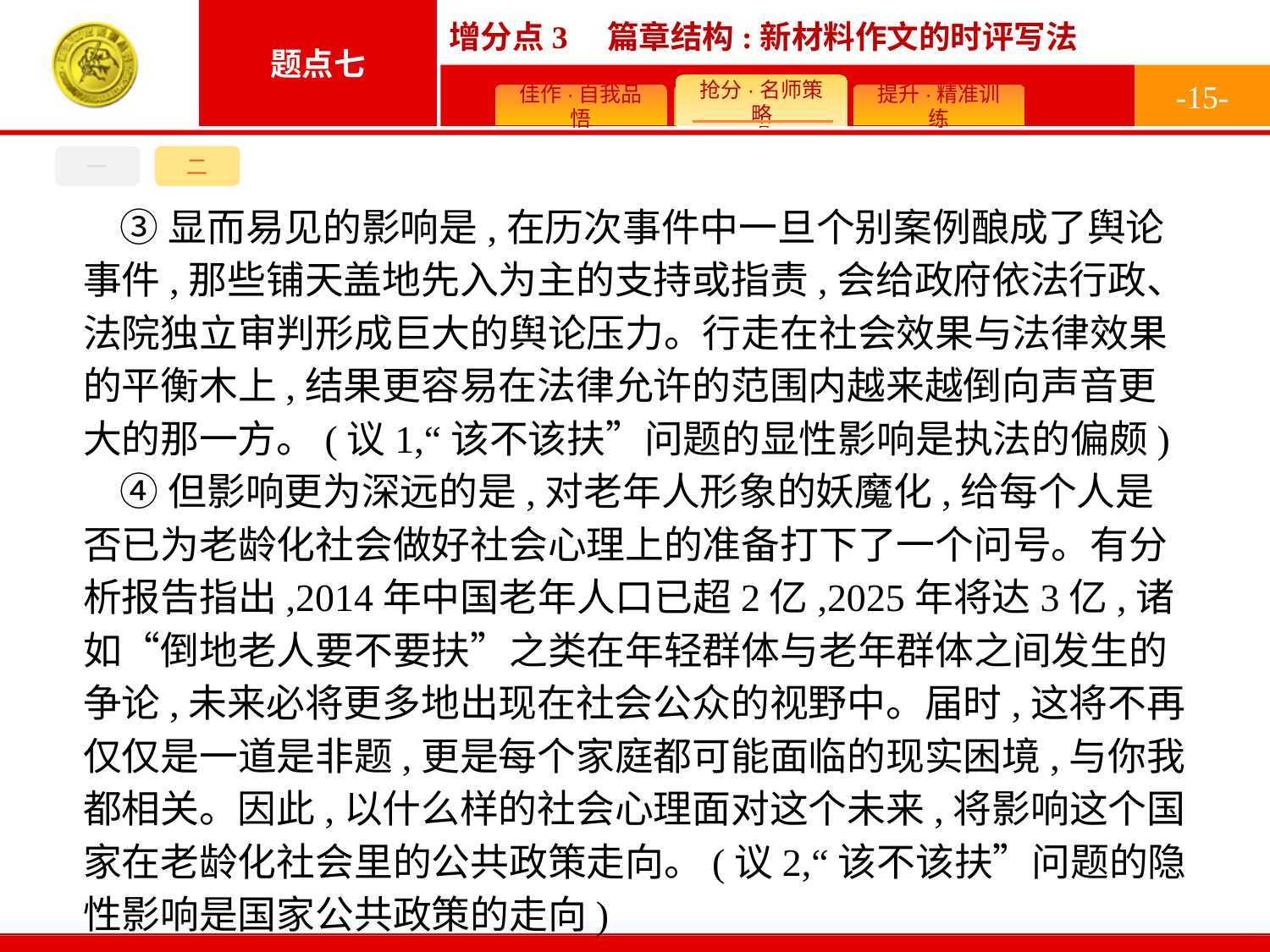

-15-
一
二
③显而易见的影响是,在历次事件中一旦个别案例酿成了舆论事件,那些铺天盖地先入为主的支持或指责,会给政府依法行政、法院独立审判形成巨大的舆论压力。行走在社会效果与法律效果的平衡木上,结果更容易在法律允许的范围内越来越倒向声音更大的那一方。(议1,“该不该扶”问题的显性影响是执法的偏颇)
④但影响更为深远的是,对老年人形象的妖魔化,给每个人是否已为老龄化社会做好社会心理上的准备打下了一个问号。有分析报告指出,2014年中国老年人口已超2亿,2025年将达3亿,诸如“倒地老人要不要扶”之类在年轻群体与老年群体之间发生的争论,未来必将更多地出现在社会公众的视野中。届时,这将不再仅仅是一道是非题,更是每个家庭都可能面临的现实困境,与你我都相关。因此,以什么样的社会心理面对这个未来,将影响这个国家在老龄化社会里的公共政策走向。(议2,“该不该扶”问题的隐性影响是国家公共政策的走向)